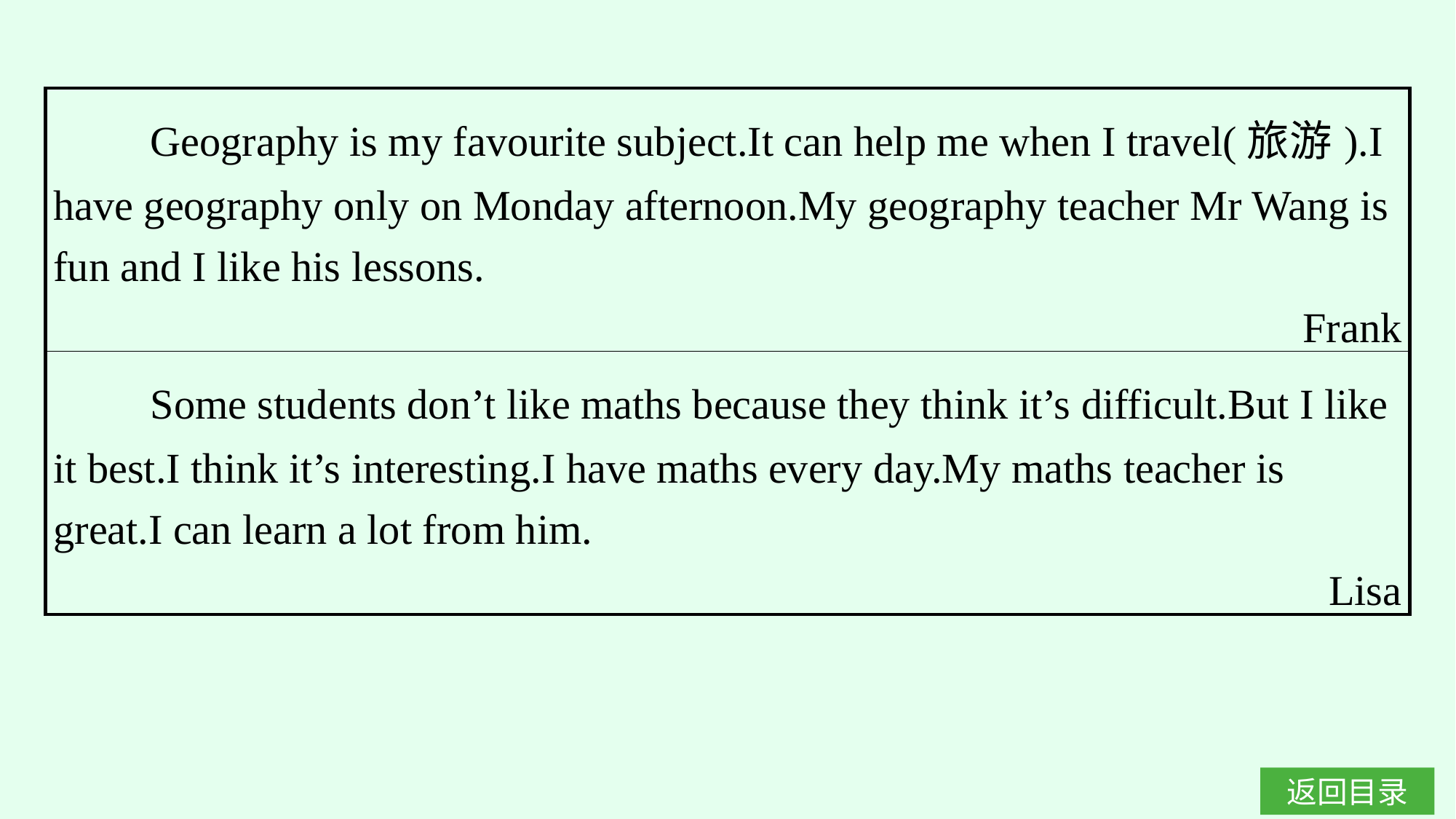

| Geography is my favourite subject.It can help me when I travel(旅游).I have geography only on Monday afternoon.My geography teacher Mr Wang is fun and I like his lessons. Frank |
| --- |
| Some students don’t like maths because they think it’s difficult.But I like it best.I think it’s interesting.I have maths every day.My maths teacher is great.I can learn a lot from him. Lisa |